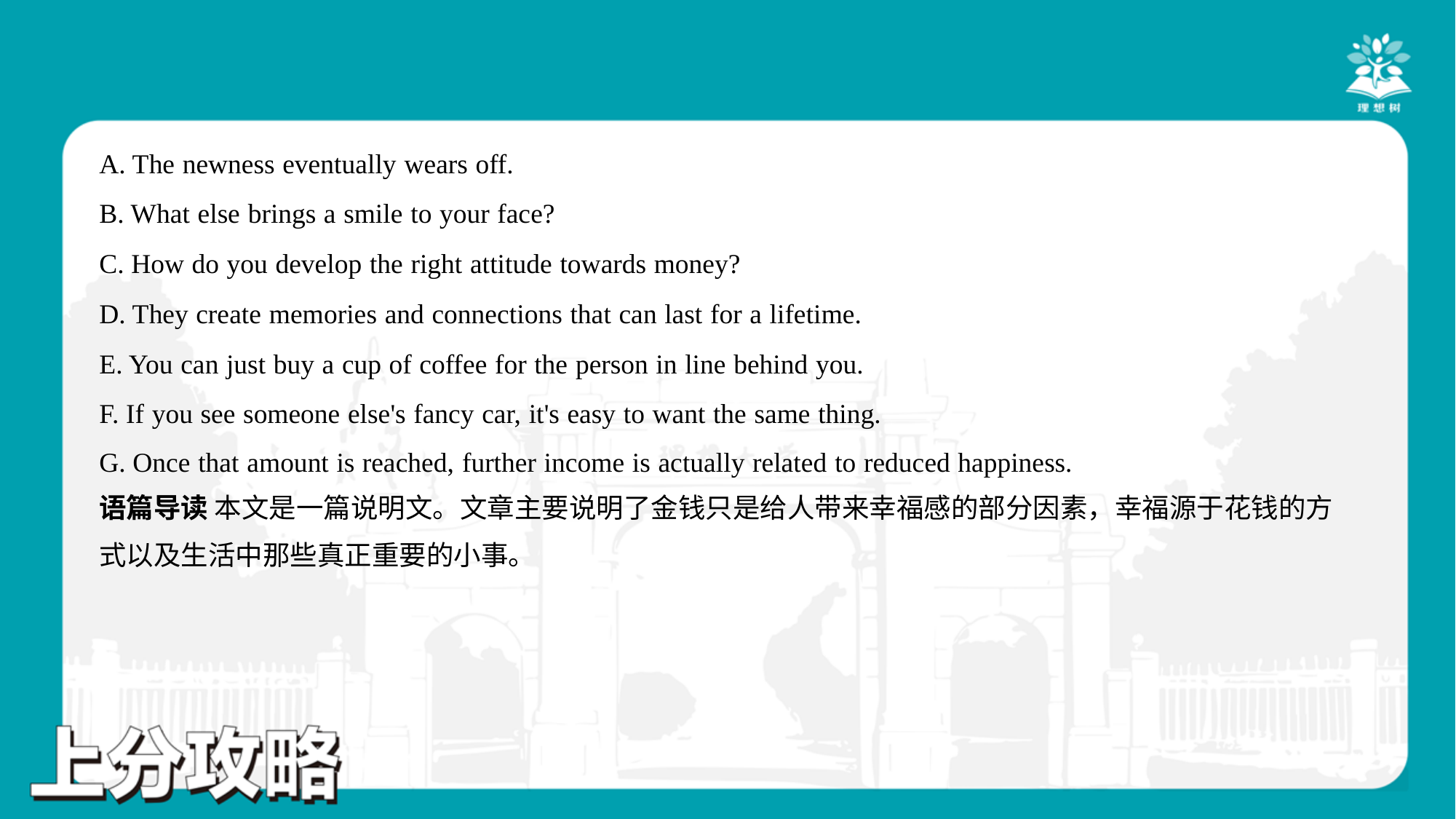

A. The newness eventually wears off.
B. What else brings a smile to your face?
C. How do you develop the right attitude towards money?
D. They create memories and connections that can last for a lifetime.
E. You can just buy a cup of coffee for the person in line behind you.
F. If you see someone else's fancy car, it's easy to want the same thing.
G. Once that amount is reached, further income is actually related to reduced happiness.#7
语篇导读 本文是一篇说明文。文章主要说明了金钱只是给人带来幸福感的部分因素，幸福源于花钱的方
式以及生活中那些真正重要的小事。